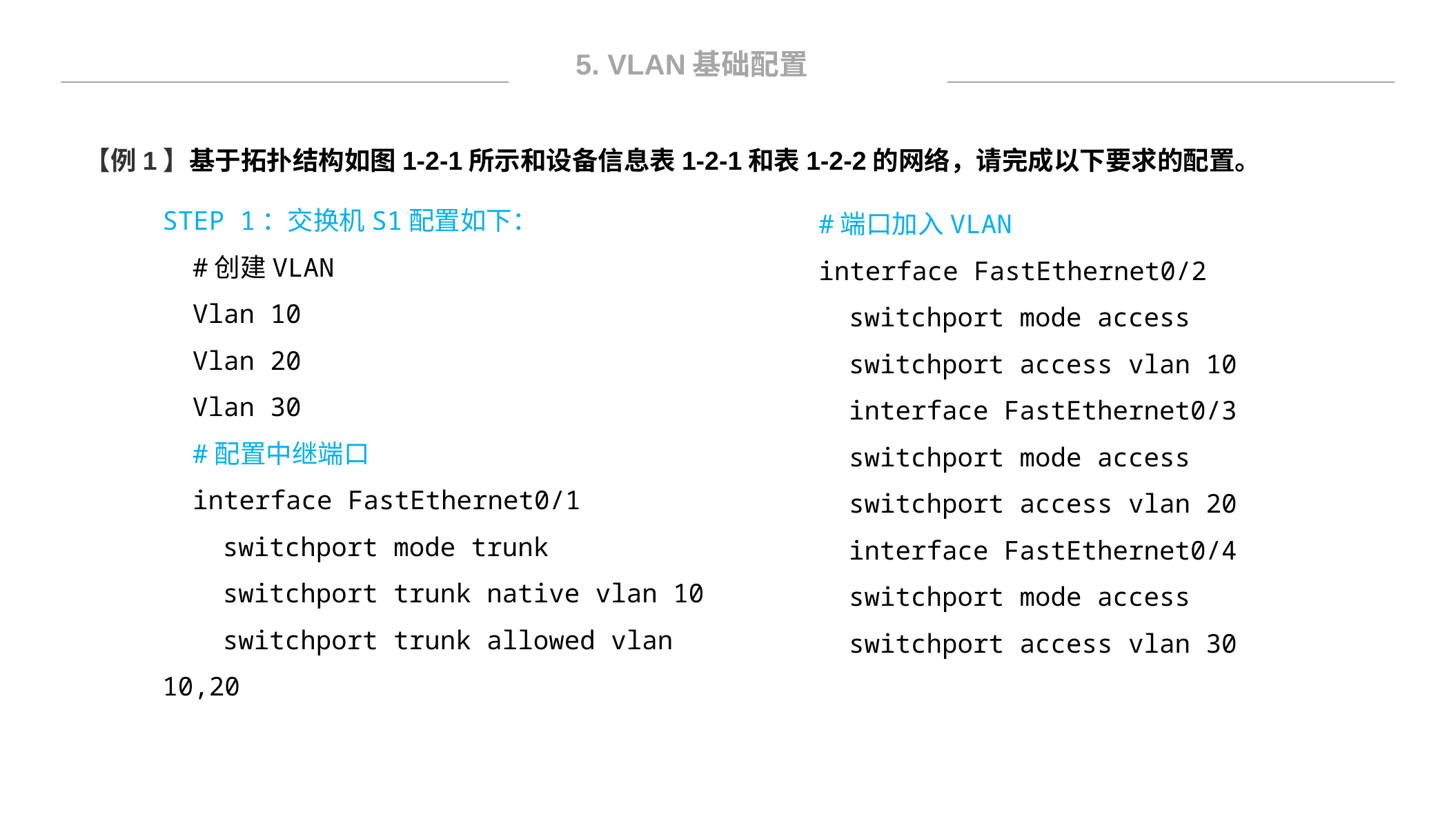

5. VLAN基础配置
【例1】基于拓扑结构如图1-2-1所示和设备信息表1-2-1和表1-2-2的网络，请完成以下要求的配置。
STEP 1：交换机S1配置如下：
#创建VLAN
Vlan 10
Vlan 20
Vlan 30
#配置中继端口
interface FastEthernet0/1
switchport mode trunk
switchport trunk native vlan 10
switchport trunk allowed vlan 10,20
#端口加入VLAN
interface FastEthernet0/2
switchport mode access
switchport access vlan 10
interface FastEthernet0/3
switchport mode access
switchport access vlan 20
interface FastEthernet0/4
switchport mode access
switchport access vlan 30